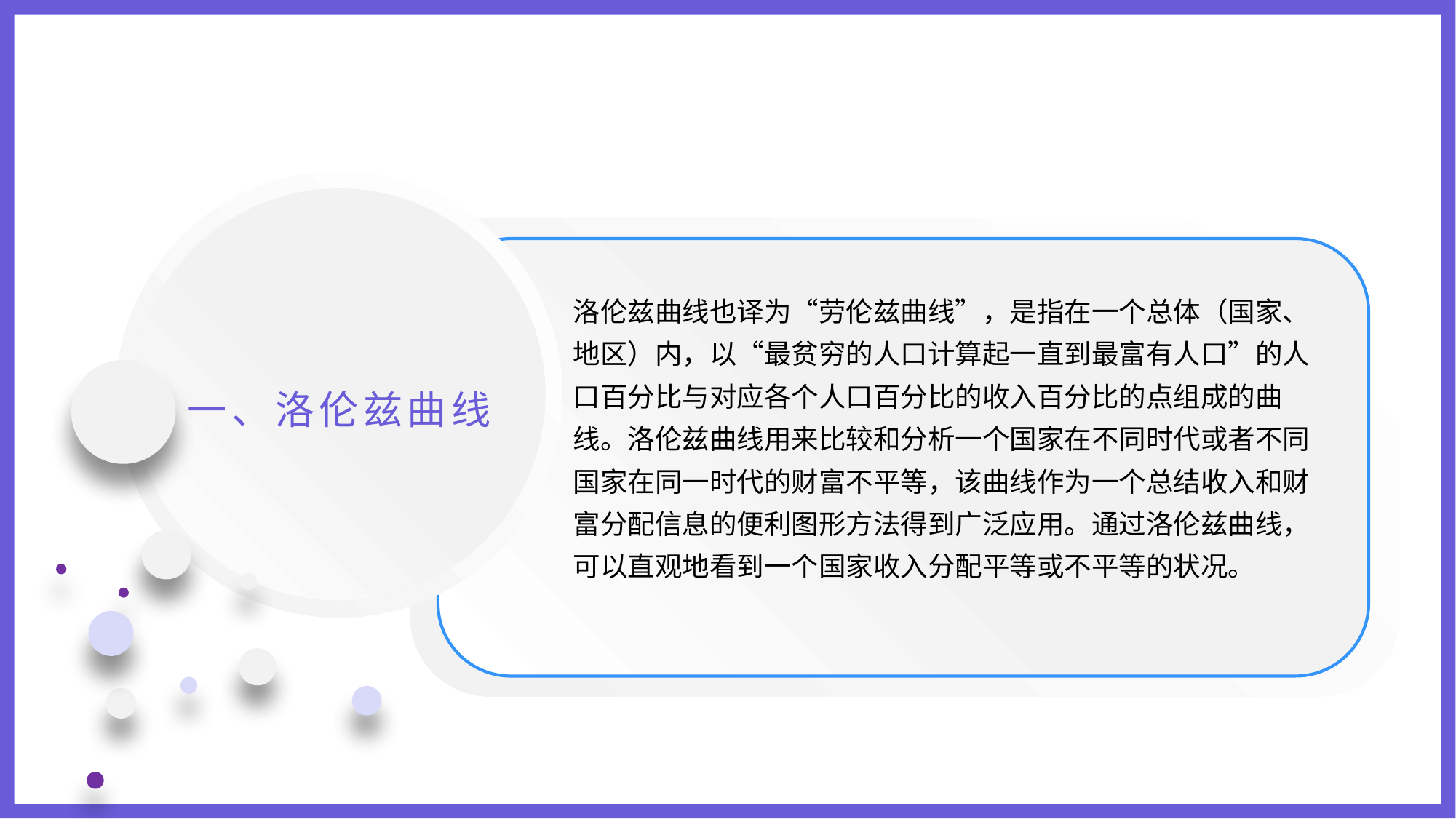

洛伦兹曲线也译为“劳伦兹曲线”，是指在一个总体（国家、地区）内，以“最贫穷的人口计算起一直到最富有人口”的人口百分比与对应各个人口百分比的收入百分比的点组成的曲线。洛伦兹曲线用来比较和分析一个国家在不同时代或者不同国家在同一时代的财富不平等，该曲线作为一个总结收入和财富分配信息的便利图形方法得到广泛应用。通过洛伦兹曲线，可以直观地看到一个国家收入分配平等或不平等的状况。

一、洛伦兹曲线